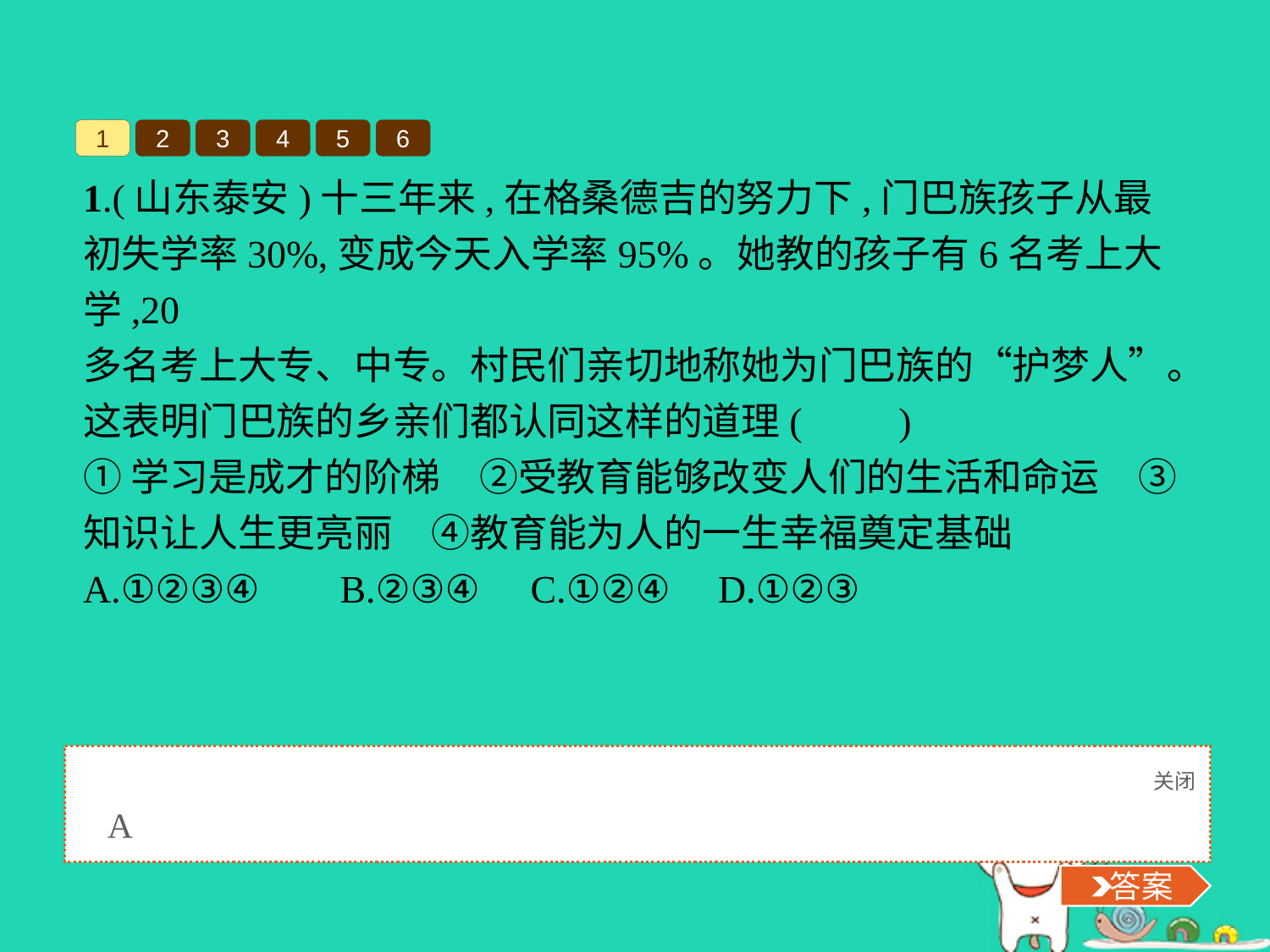

1
2
3
4
5
6
1.(山东泰安)十三年来,在格桑德吉的努力下,门巴族孩子从最初失学率30%,变成今天入学率95%。她教的孩子有6名考上大学,20
多名考上大专、中专。村民们亲切地称她为门巴族的“护梦人”。这表明门巴族的乡亲们都认同这样的道理(　　)
①学习是成才的阶梯　②受教育能够改变人们的生活和命运　③知识让人生更亮丽　④教育能为人的一生幸福奠定基础
A.①②③④	B.②③④	C.①②④	D.①②③

关闭
  答案

A
  答案